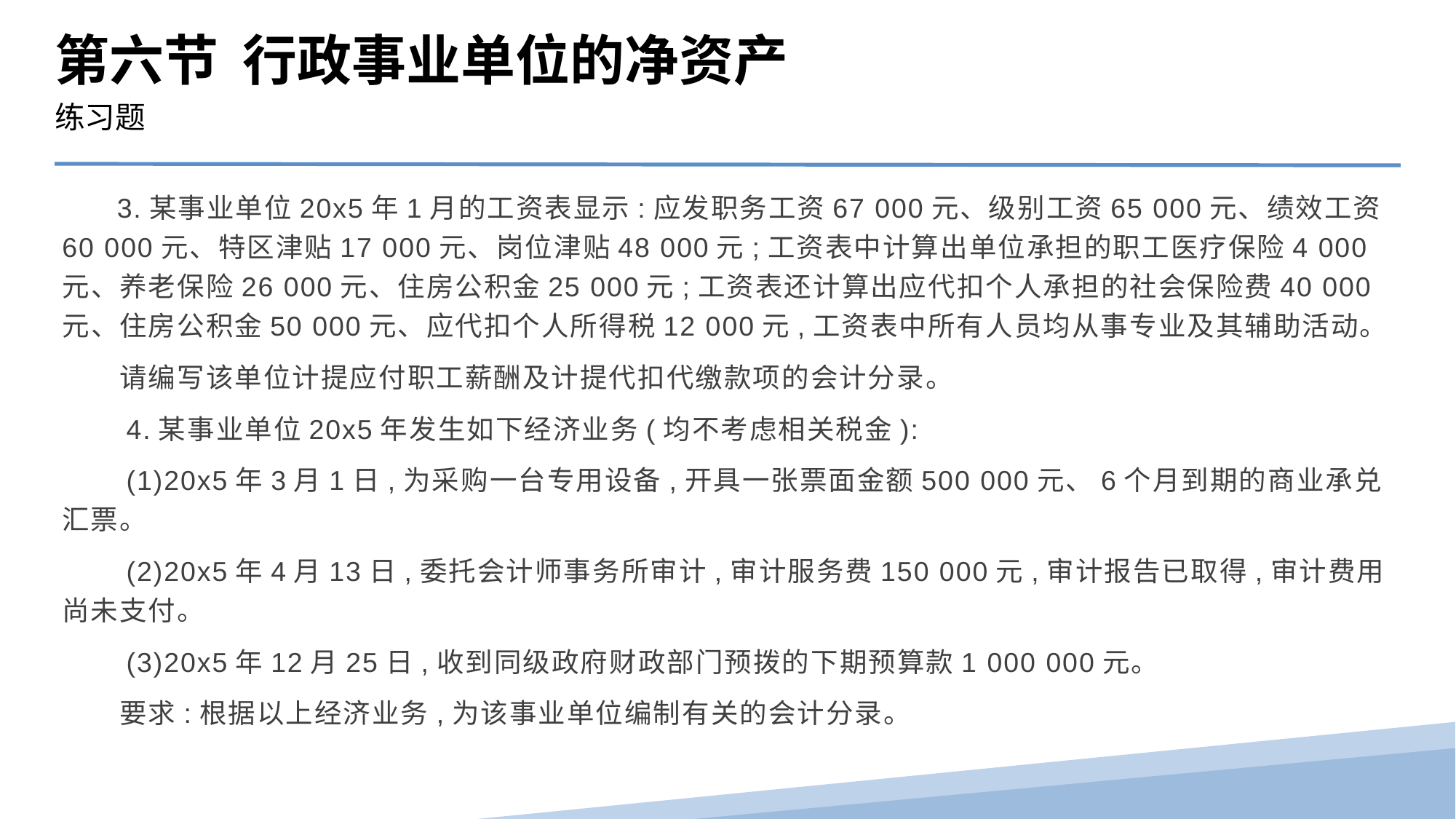

第六节  行政事业单位的净资产
练习题
      3.某事业单位20x5年1月的工资表显示:应发职务工资67 000元、级别工资65 000元、绩效工资60 000元、特区津贴17 000元、岗位津贴48 000元;工资表中计算出单位承担的职工医疗保险4 000元、养老保险26 000元、住房公积金25 000元;工资表还计算出应代扣个人承担的社会保险费40 000元、住房公积金50 000元、应代扣个人所得税12 000元,工资表中所有人员均从事专业及其辅助活动。
　　请编写该单位计提应付职工薪酬及计提代扣代缴款项的会计分录。
　　4.某事业单位20x5年发生如下经济业务(均不考虑相关税金):
　　(1)20x5年3月1日,为采购一台专用设备,开具一张票面金额500 000元、6个月到期的商业承兑汇票。
　　(2)20x5年4月13日,委托会计师事务所审计,审计服务费150 000元,审计报告已取得,审计费用尚未支付。
　　(3)20x5年12月25日,收到同级政府财政部门预拨的下期预算款1 000 000元。
　　要求:根据以上经济业务,为该事业单位编制有关的会计分录。